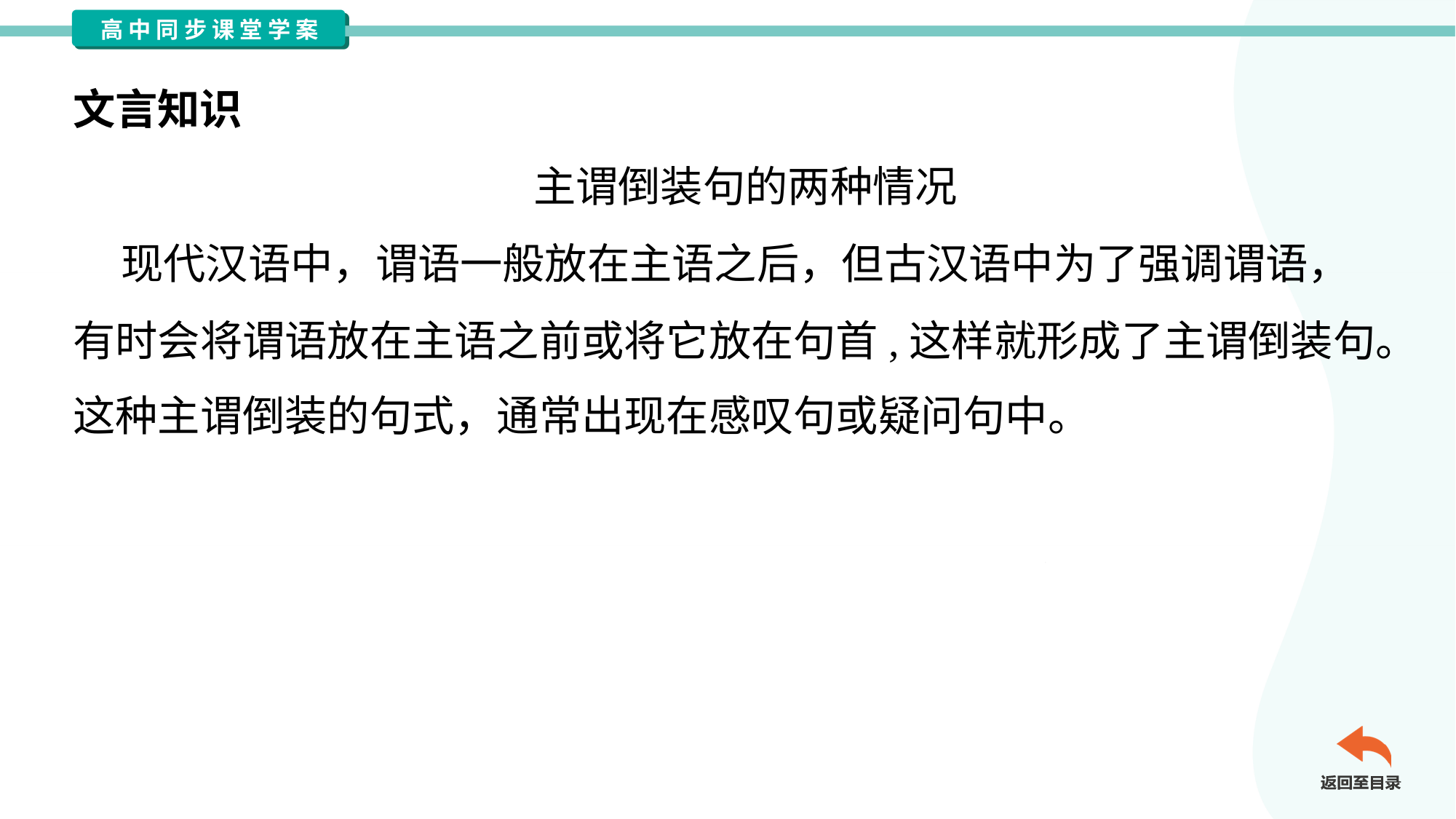

文言知识
主谓倒装句的两种情况
    现代汉语中，谓语一般放在主语之后，但古汉语中为了强调谓语，
有时会将谓语放在主语之前或将它放在句首,这样就形成了主谓倒装句。
这种主谓倒装的句式，通常出现在感叹句或疑问句中。